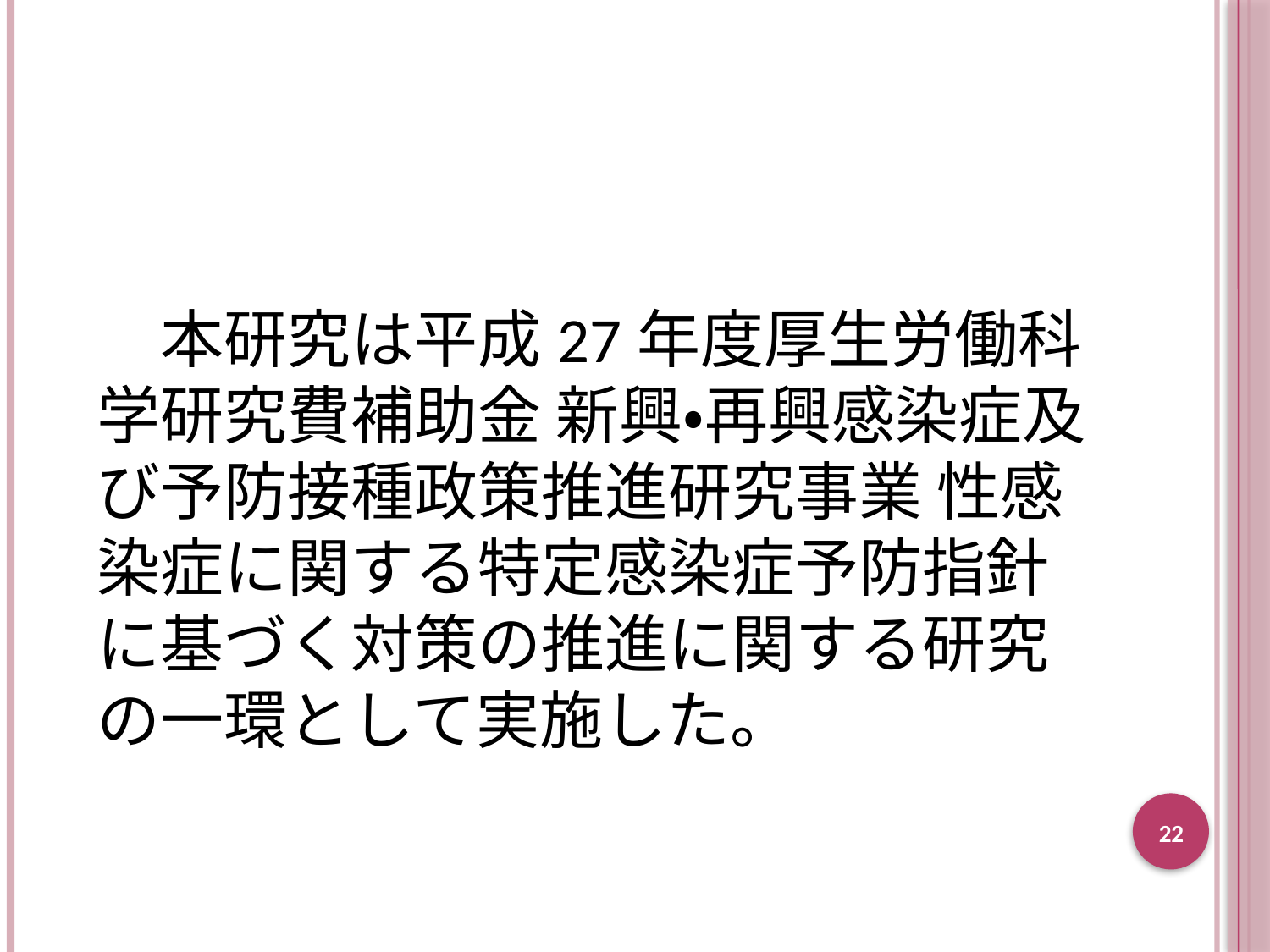

#

　本研究は平成27年度厚生労働科学研究費補助金 新興・再興感染症及び予防接種政策推進研究事業 性感染症に関する特定感染症予防指針に基づく対策の推進に関する研究の一環として実施した。

22